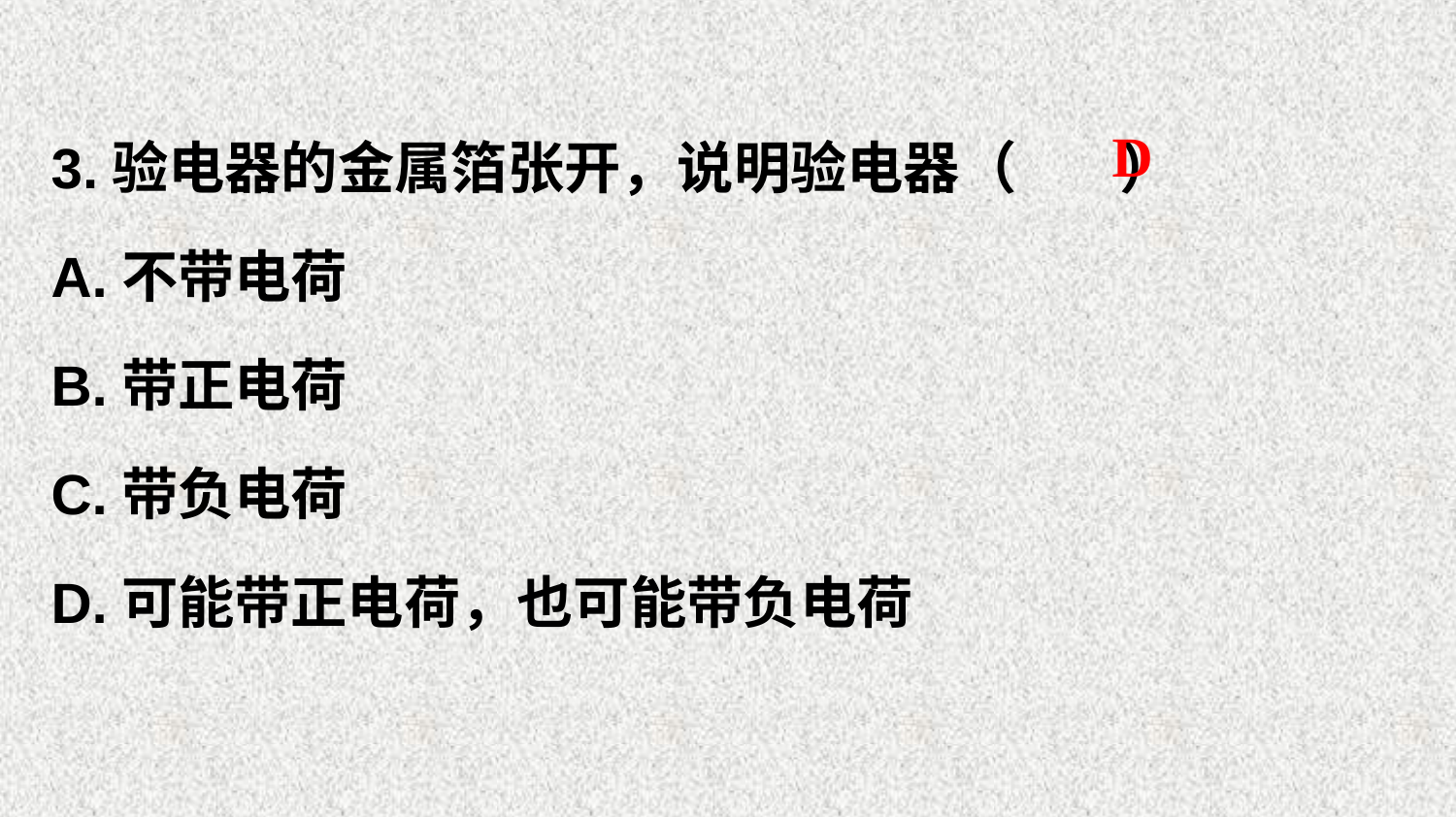

3.验电器的金属箔张开，说明验电器（        ）
A.不带电荷
B.带正电荷
C.带负电荷
D.可能带正电荷，也可能带负电荷
D